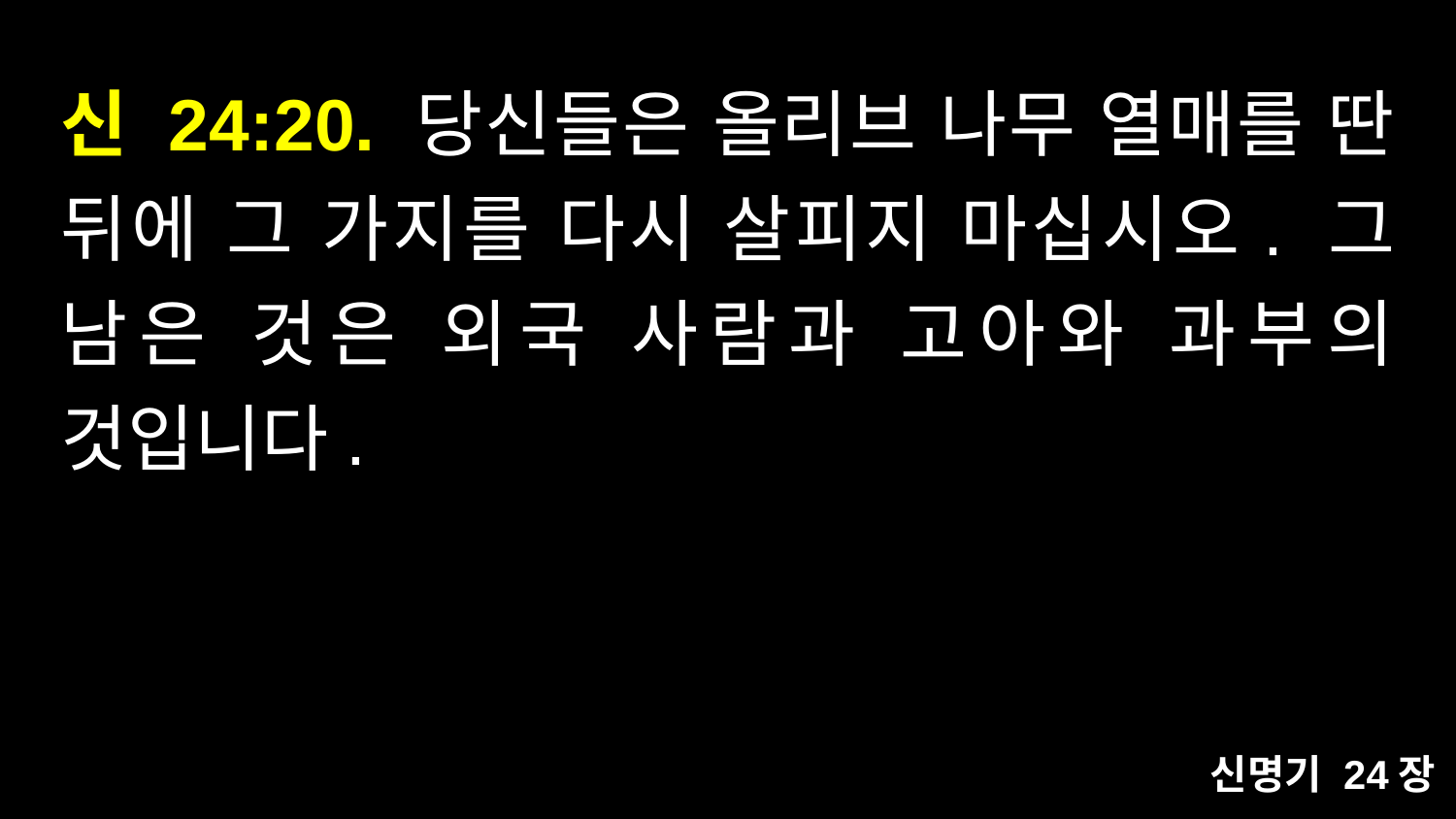

# 신 24:20. 당신들은 올리브 나무 열매를 딴 뒤에 그 가지를 다시 살피지 마십시오. 그 남은 것은 외국 사람과 고아와 과부의 것입니다.
신명기 24장